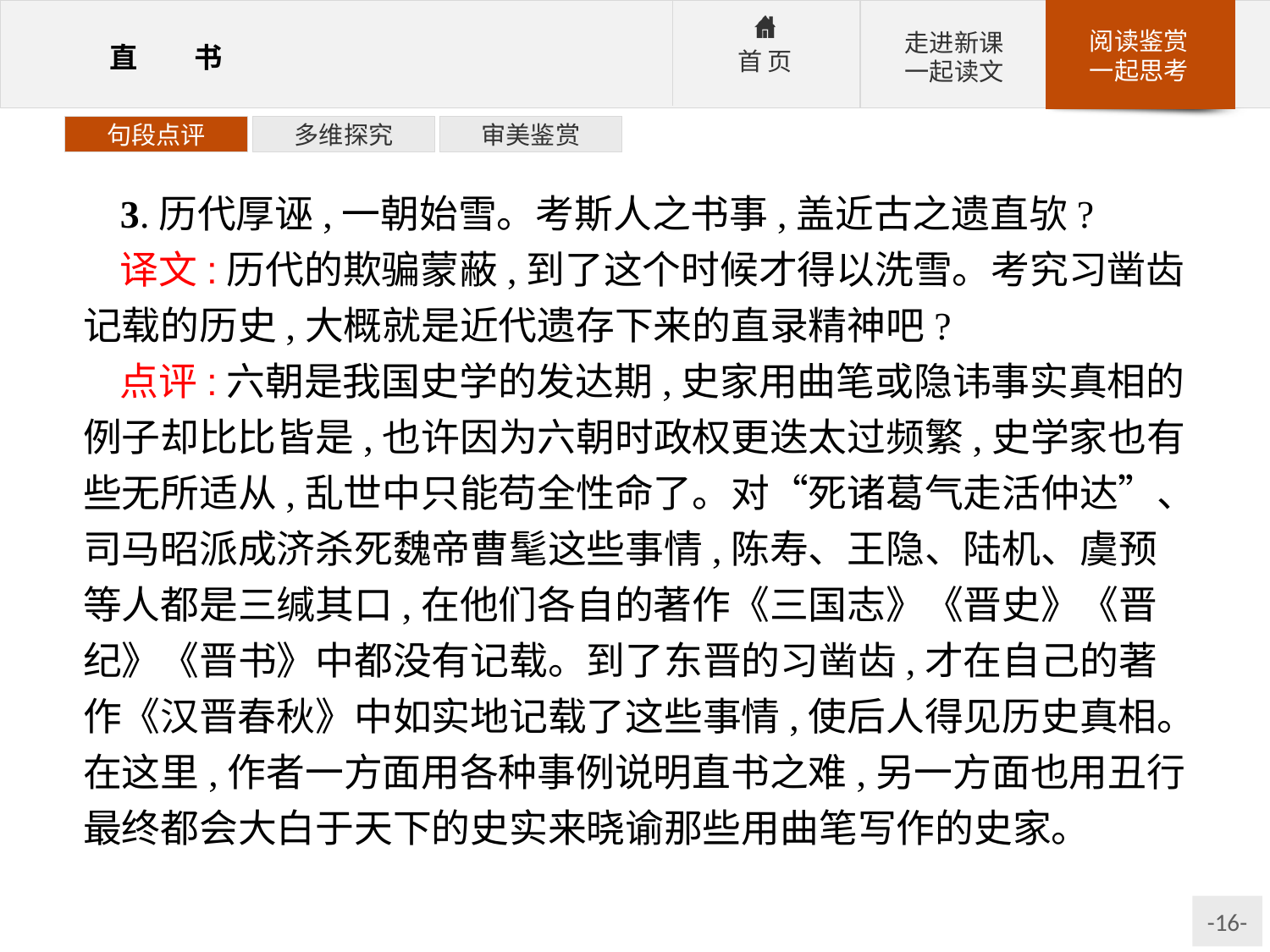

句段点评
多维探究
审美鉴赏
3.历代厚诬,一朝始雪。考斯人之书事,盖近古之遗直欤?
译文:历代的欺骗蒙蔽,到了这个时候才得以洗雪。考究习凿齿记载的历史,大概就是近代遗存下来的直录精神吧?
点评:六朝是我国史学的发达期,史家用曲笔或隐讳事实真相的例子却比比皆是,也许因为六朝时政权更迭太过频繁,史学家也有些无所适从,乱世中只能苟全性命了。对“死诸葛气走活仲达”、司马昭派成济杀死魏帝曹髦这些事情,陈寿、王隐、陆机、虞预等人都是三缄其口,在他们各自的著作《三国志》《晋史》《晋纪》《晋书》中都没有记载。到了东晋的习凿齿,才在自己的著作《汉晋春秋》中如实地记载了这些事情,使后人得见历史真相。在这里,作者一方面用各种事例说明直书之难,另一方面也用丑行最终都会大白于天下的史实来晓谕那些用曲笔写作的史家。